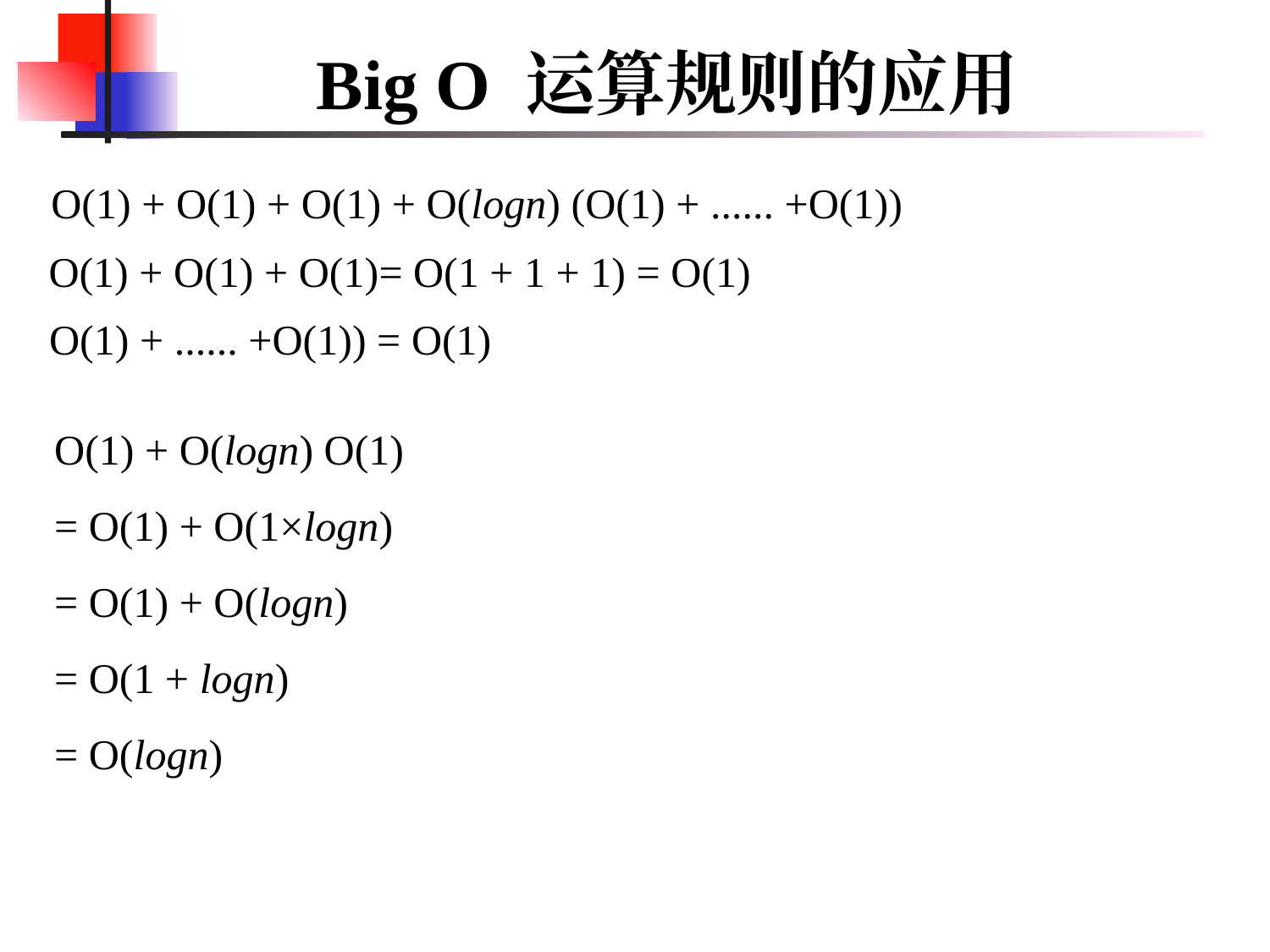

# Big O 运算规则的应用
O(1) + O(1) + O(1) + O(logn) (O(1) + ...... +O(1))
O(1) + O(1) + O(1)= O(1 + 1 + 1) = O(1)
O(1) + ...... +O(1)) = O(1)
O(1) + O(logn) O(1)
= O(1) + O(1×logn)
= O(1) + O(logn)
= O(1 + logn)
= O(logn)